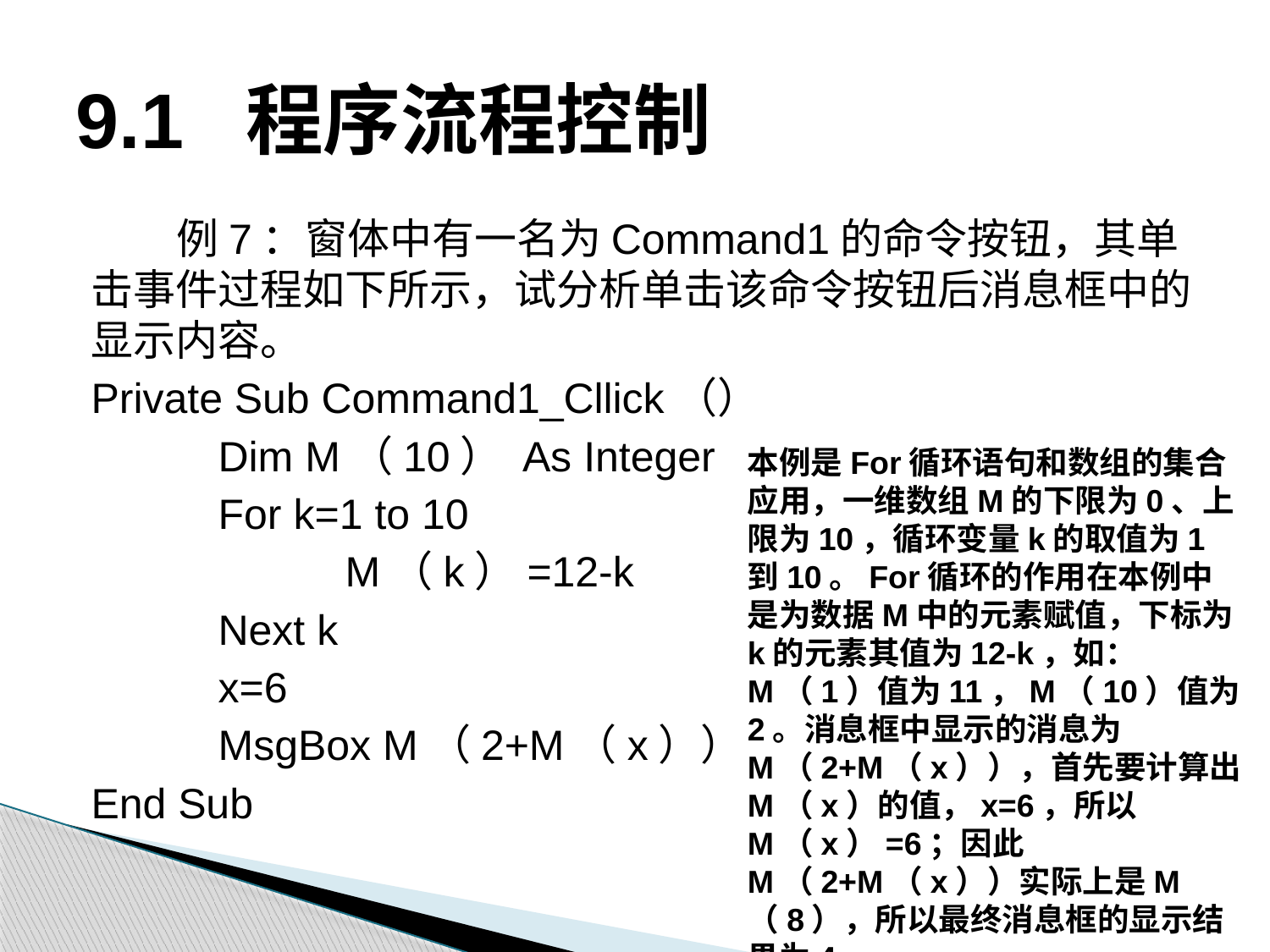

# 9.1  程序流程控制
例7：窗体中有一名为Command1的命令按钮，其单击事件过程如下所示，试分析单击该命令按钮后消息框中的显示内容。
Private Sub Command1_Cllick（）
	Dim M（10） As Integer
	For k=1 to 10
		M（k）=12-k
	Next k
	x=6
	MsgBox M（2+M（x））
End Sub
本例是For循环语句和数组的集合应用，一维数组M的下限为0、上限为10，循环变量k的取值为1到10。For循环的作用在本例中是为数据M中的元素赋值，下标为k的元素其值为12-k，如：M（1）值为11，M（10）值为2。消息框中显示的消息为M（2+M（x）），首先要计算出M（x）的值，x=6，所以M（x）=6；因此M（2+M（x））实际上是M（8），所以最终消息框的显示结果为4。